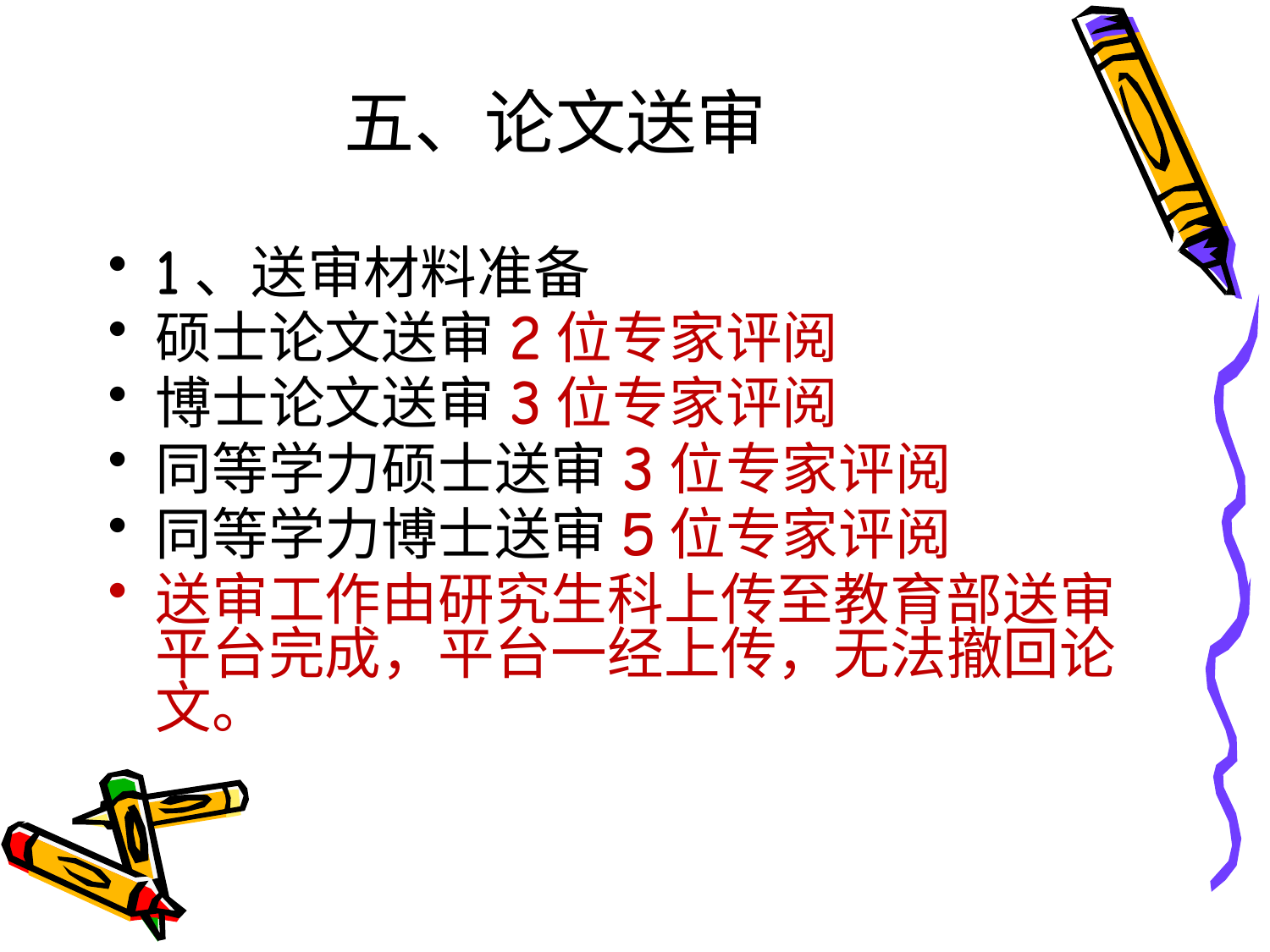

# 五、论文送审
1、送审材料准备
硕士论文送审2位专家评阅
博士论文送审3位专家评阅
同等学力硕士送审3位专家评阅
同等学力博士送审5位专家评阅
送审工作由研究生科上传至教育部送审平台完成，平台一经上传，无法撤回论文。